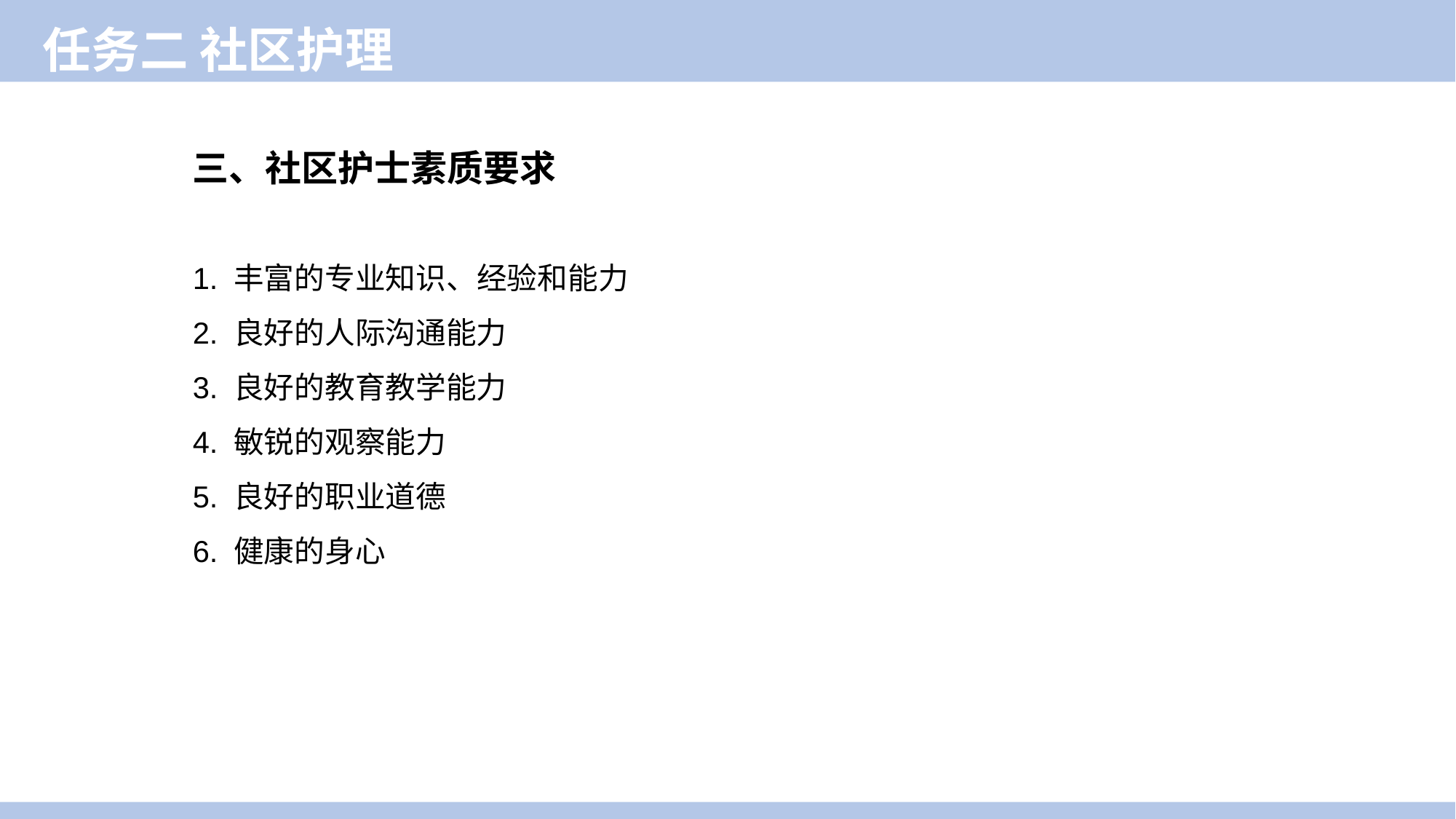

任务二 社区护理
三、社区护士素质要求

1. 丰富的专业知识、经验和能力
2. 良好的人际沟通能力
3. 良好的教育教学能力
4. 敏锐的观察能力
5. 良好的职业道德
6. 健康的身心